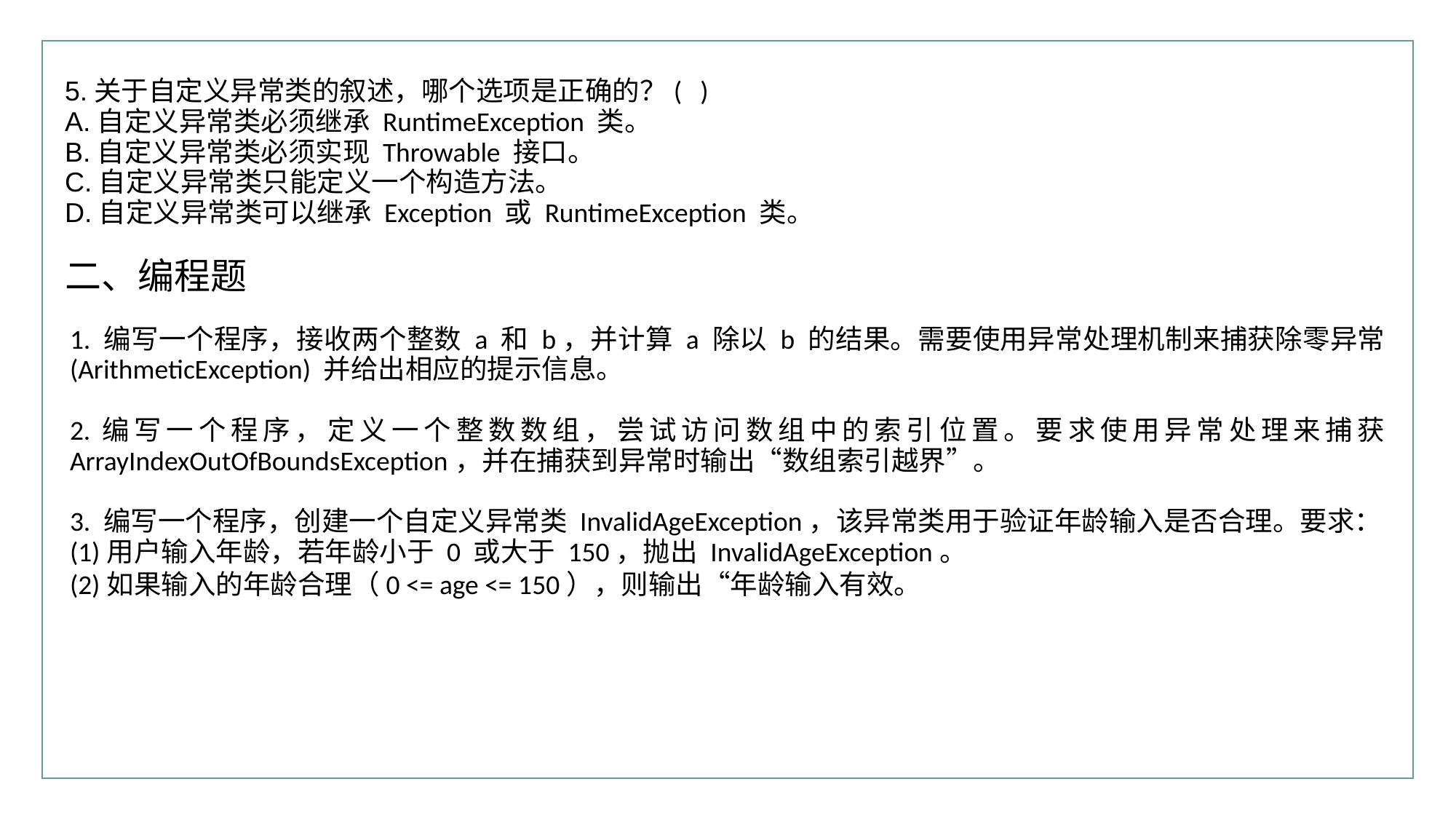

行业PPT模板http://www.XX.com/hangye/

5.关于自定义异常类的叙述，哪个选项是正确的？(   )
A.自定义异常类必须继承 RuntimeException 类。
B.自定义异常类必须实现 Throwable 接口。
C.自定义异常类只能定义一个构造方法。
D.自定义异常类可以继承 Exception 或 RuntimeException 类。
二、编程题
1. 编写一个程序，接收两个整数 a 和 b，并计算 a 除以 b 的结果。需要使用异常处理机制来捕获除零异常 (ArithmeticException) 并给出相应的提示信息。

2.编写一个程序，定义一个整数数组，尝试访问数组中的索引位置。要求使用异常处理来捕获 ArrayIndexOutOfBoundsException，并在捕获到异常时输出“数组索引越界”。

3. 编写一个程序，创建一个自定义异常类 InvalidAgeException，该异常类用于验证年龄输入是否合理。要求：
(1)用户输入年龄，若年龄小于 0 或大于 150，抛出 InvalidAgeException。
(2)如果输入的年龄合理（0 <= age <= 150），则输出“年龄输入有效。